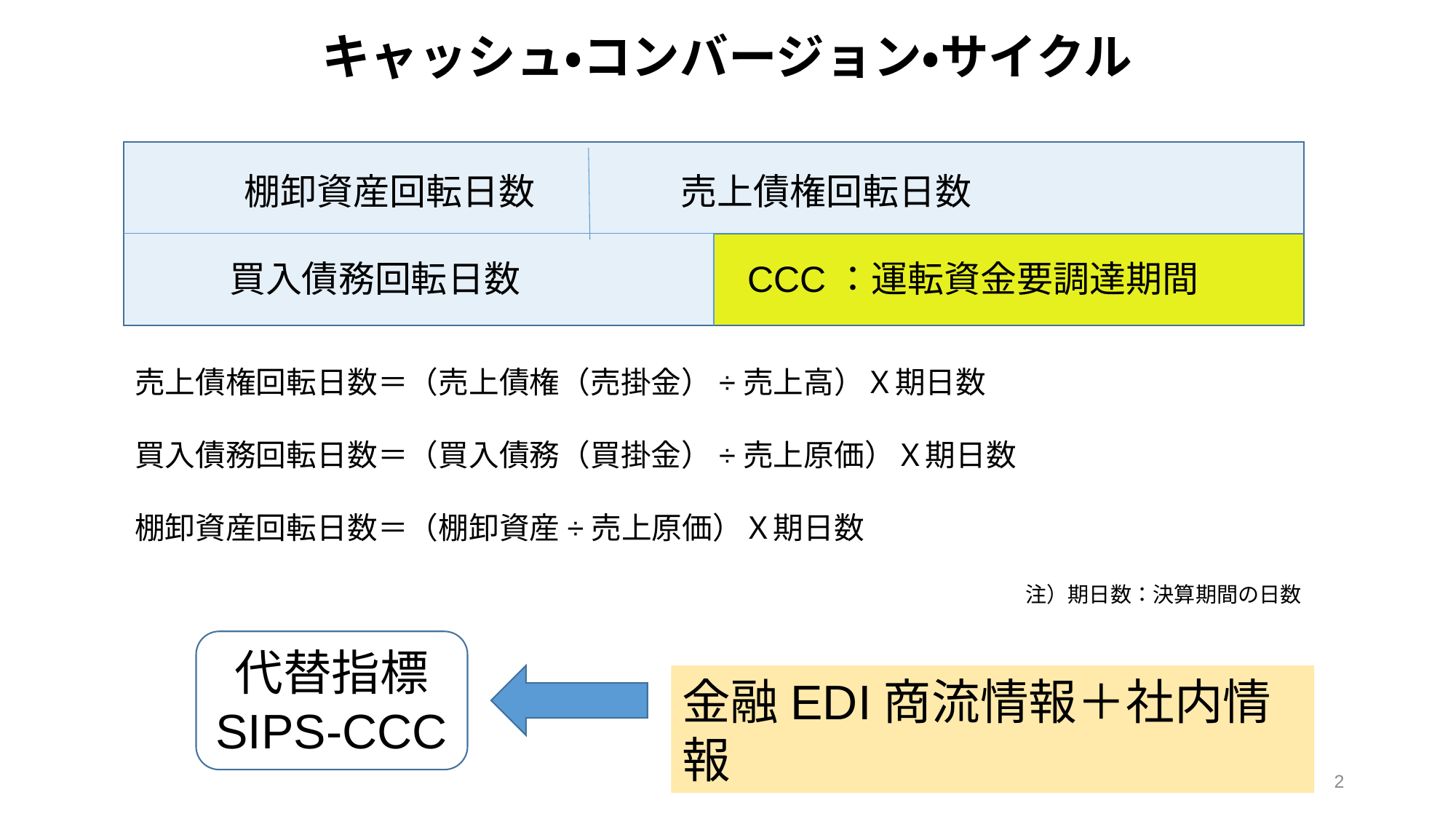

キャッシュ・コンバージョン・サイクル
　　　棚卸資産回転日数　　　　売上債権回転日数

買入債務回転日数　　　　　　CCC：運転資金要調達期間

売上債権回転日数＝（売上債権（売掛金）÷売上高）Ｘ期日数

買入債務回転日数＝（買入債務（買掛金）÷売上原価）Ｘ期日数

棚卸資産回転日数＝（棚卸資産÷売上原価）Ｘ期日数
注）期日数：決算期間の日数
代替指標
SIPS-CCC

金融EDI商流情報＋社内情報
2